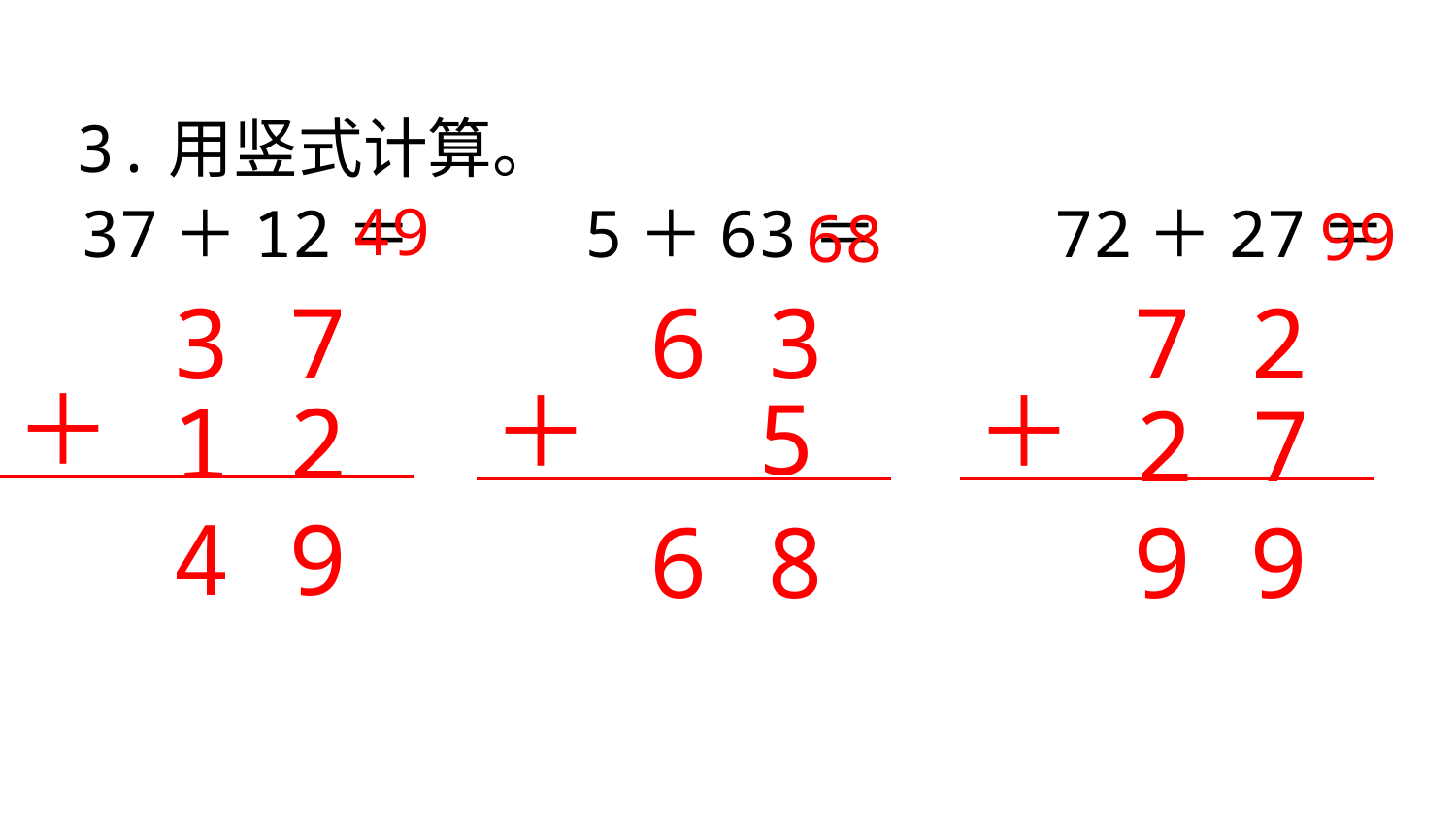

3.用竖式计算。
49
72＋27＝
37＋12＝
5＋63＝
99
68
6 3
＋
5
6 8
7 2
＋
2 7
9 9
3 7
＋
1 2
4 9